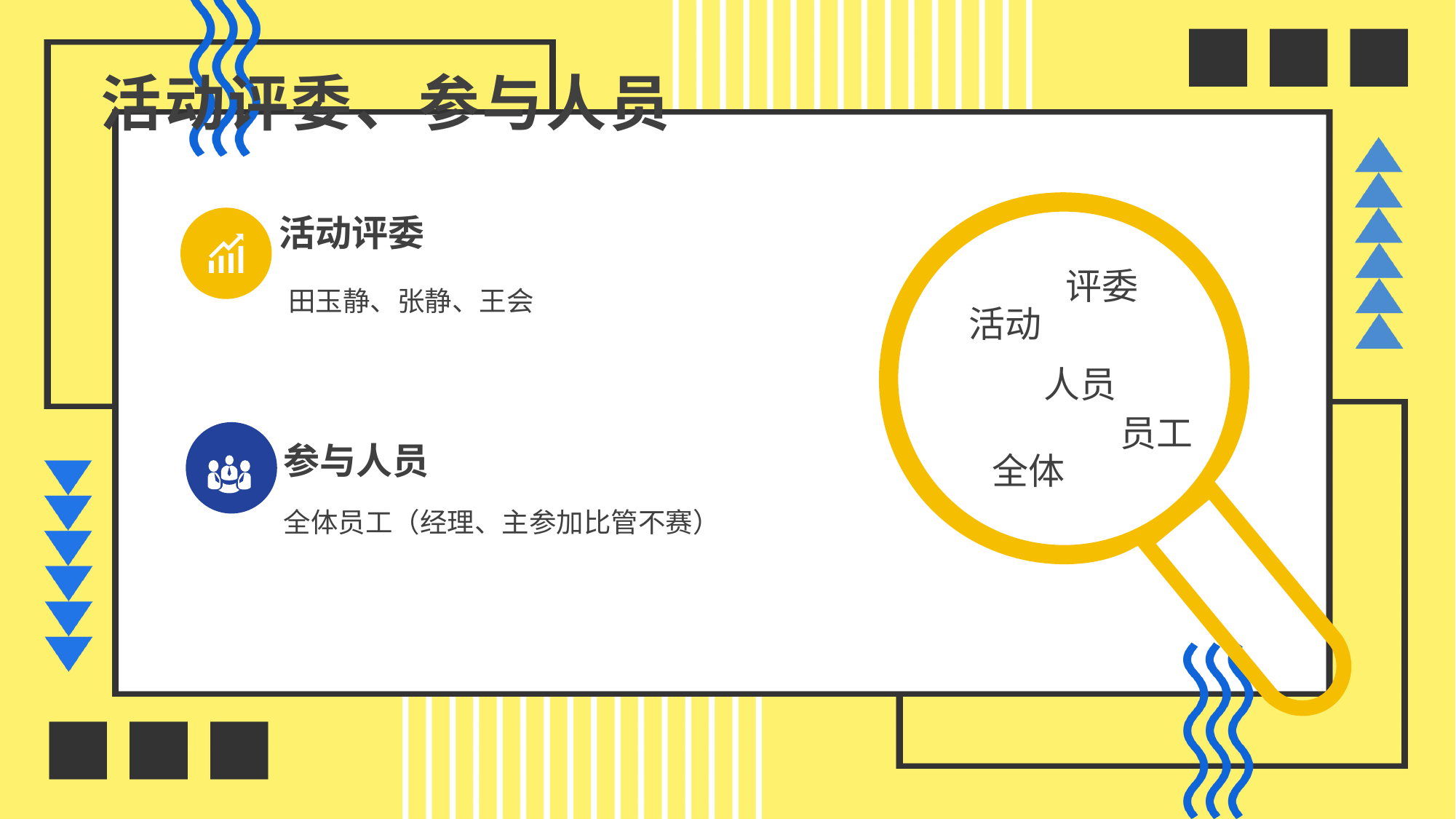

活动评委、参与人员

活动评委

评委
田玉静、张静、王会
活动
人员
员工

参与人员
全体
全体员工（经理、主参加比管不赛）